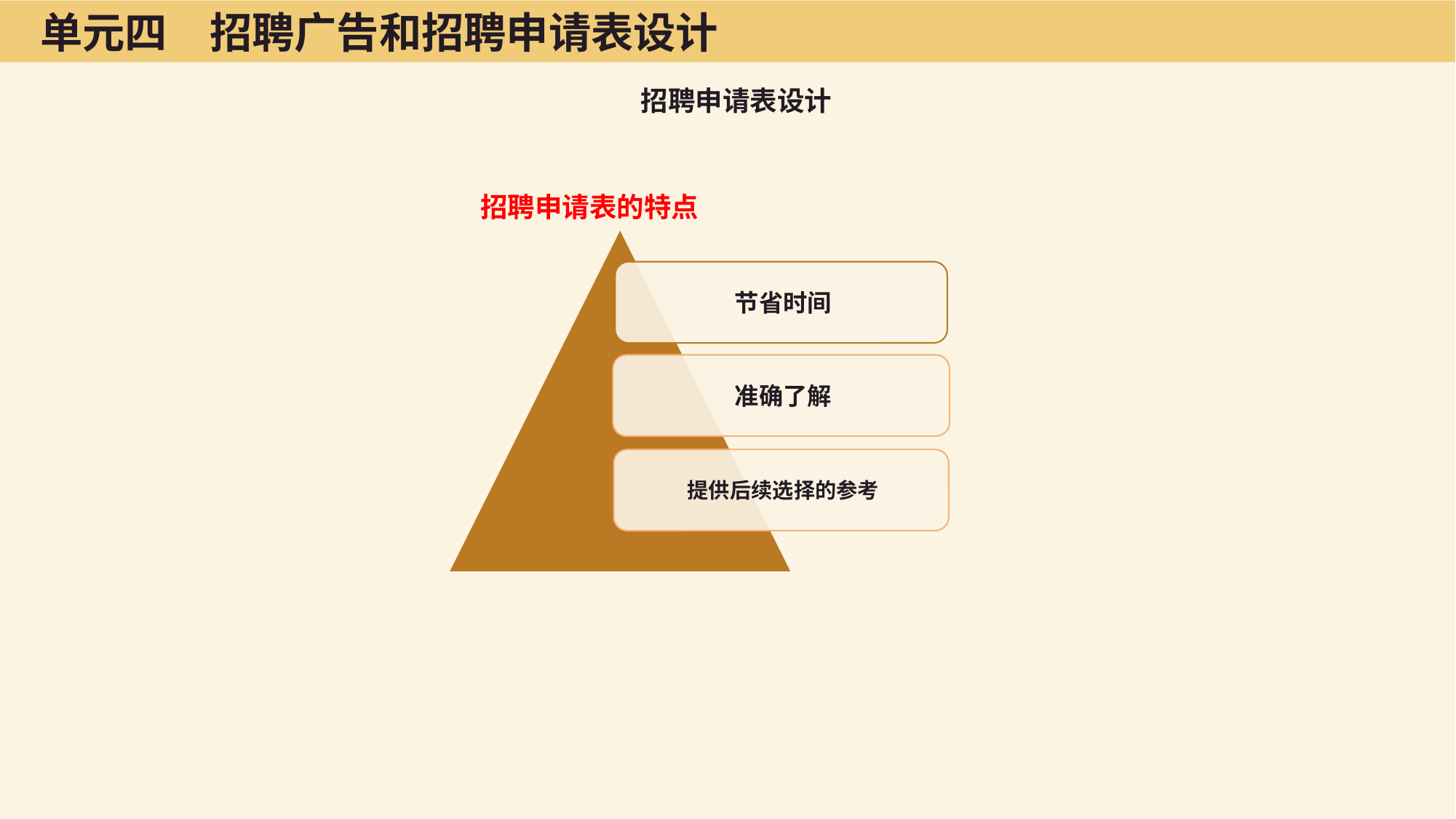

单元四　招聘广告和招聘申请表设计
招聘申请表设计
招聘申请表的特点
节省时间
准确了解
提供后续选择的参考